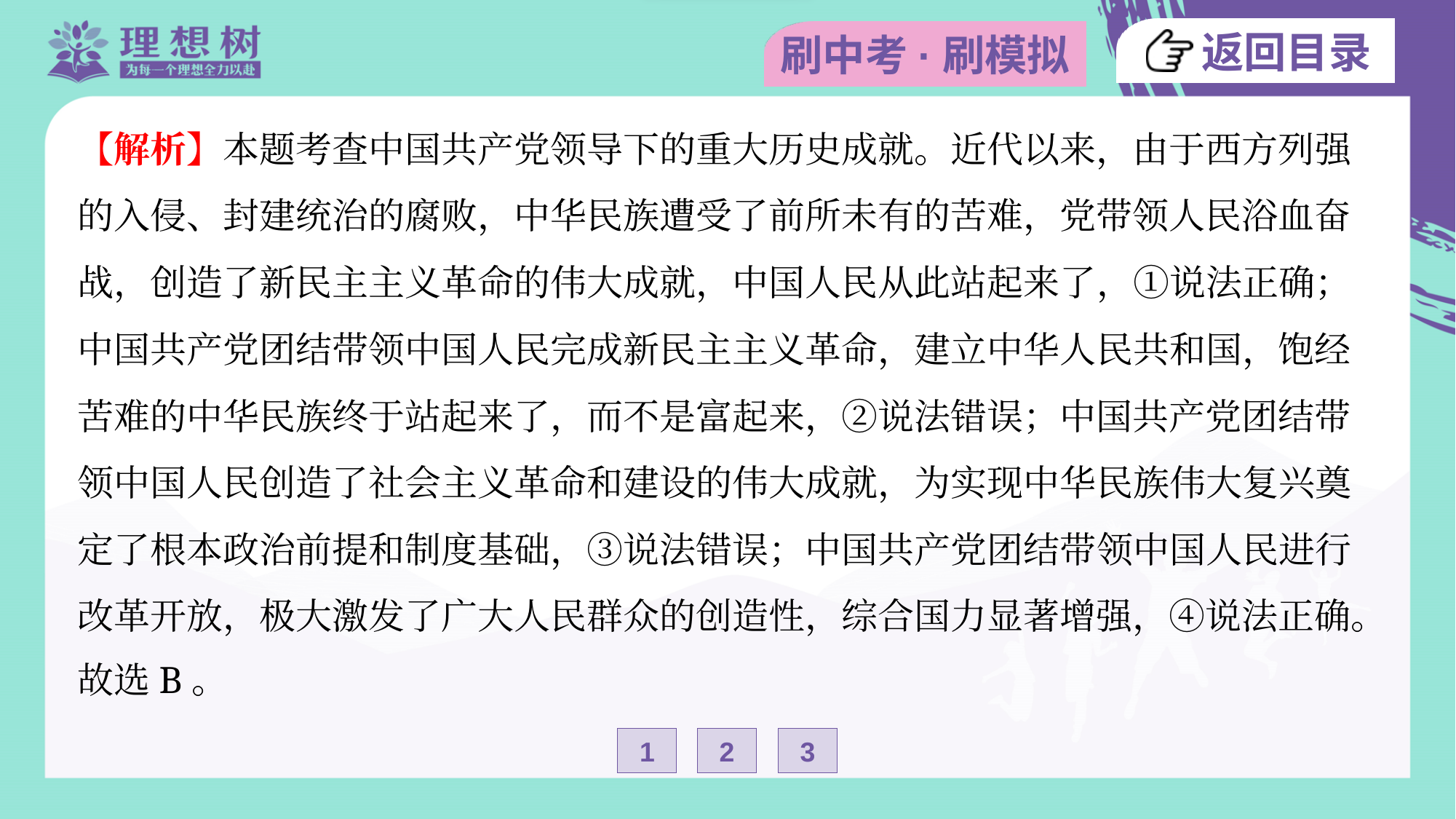

【解析】本题考查中国共产党领导下的重大历史成就。近代以来，由于西方列强
的入侵、封建统治的腐败，中华民族遭受了前所未有的苦难，党带领人民浴血奋
战，创造了新民主主义革命的伟大成就，中国人民从此站起来了，①说法正确；
中国共产党团结带领中国人民完成新民主主义革命，建立中华人民共和国，饱经
苦难的中华民族终于站起来了，而不是富起来，②说法错误；中国共产党团结带
领中国人民创造了社会主义革命和建设的伟大成就，为实现中华民族伟大复兴奠
定了根本政治前提和制度基础，③说法错误；中国共产党团结带领中国人民进行
改革开放，极大激发了广大人民群众的创造性，综合国力显著增强，④说法正确。
故选B。